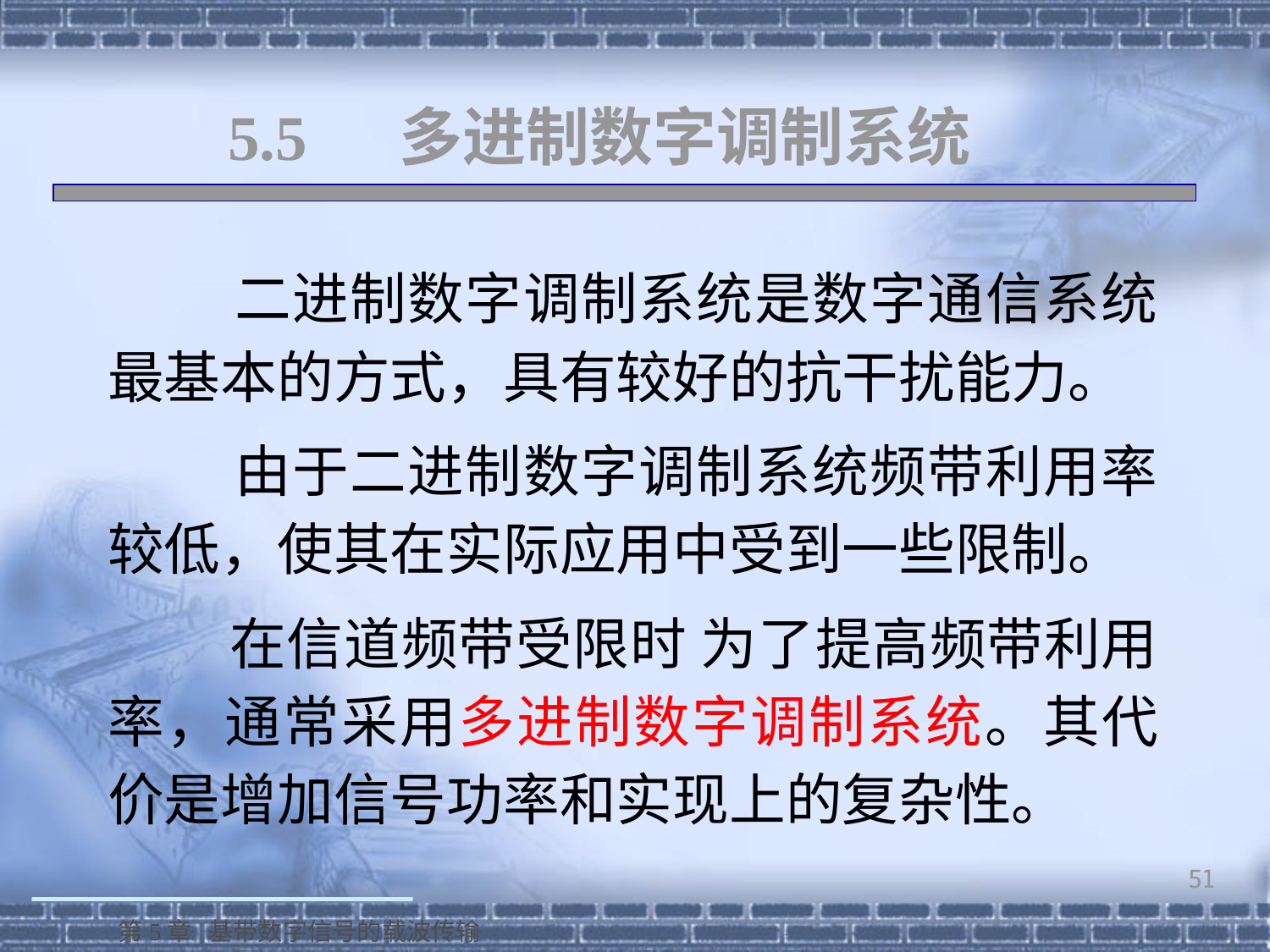

# 5.5  多进制数字调制系统
        二进制数字调制系统是数字通信系统最基本的方式，具有较好的抗干扰能力。
        由于二进制数字调制系统频带利用率较低，使其在实际应用中受到一些限制。
        在信道频带受限时 为了提高频带利用率，通常采用多进制数字调制系统。其代价是增加信号功率和实现上的复杂性。
51